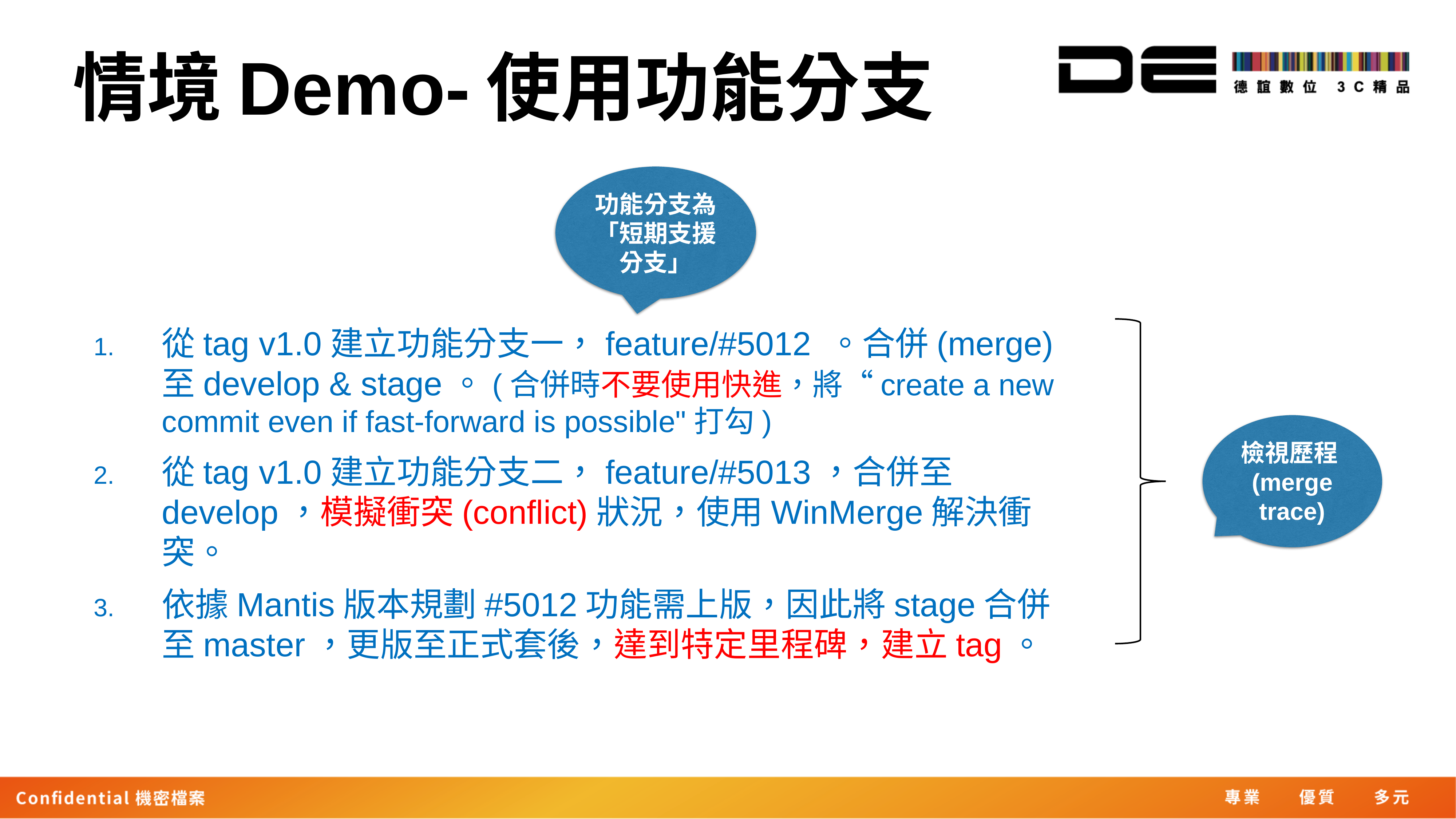

# 情境Demo-使用功能分支
功能分支為「短期支援分支」
從tag v1.0建立功能分支一，feature/#5012 。合併(merge)至develop & stage。(合併時不要使用快進，將“create a new commit even if fast-forward is possible"打勾)
從tag v1.0建立功能分支二，feature/#5013，合併至develop，模擬衝突(conflict)狀況，使用WinMerge解決衝突。
依據Mantis版本規劃#5012功能需上版，因此將stage合併至master，更版至正式套後，達到特定里程碑，建立tag。

檢視歷程(merge trace)